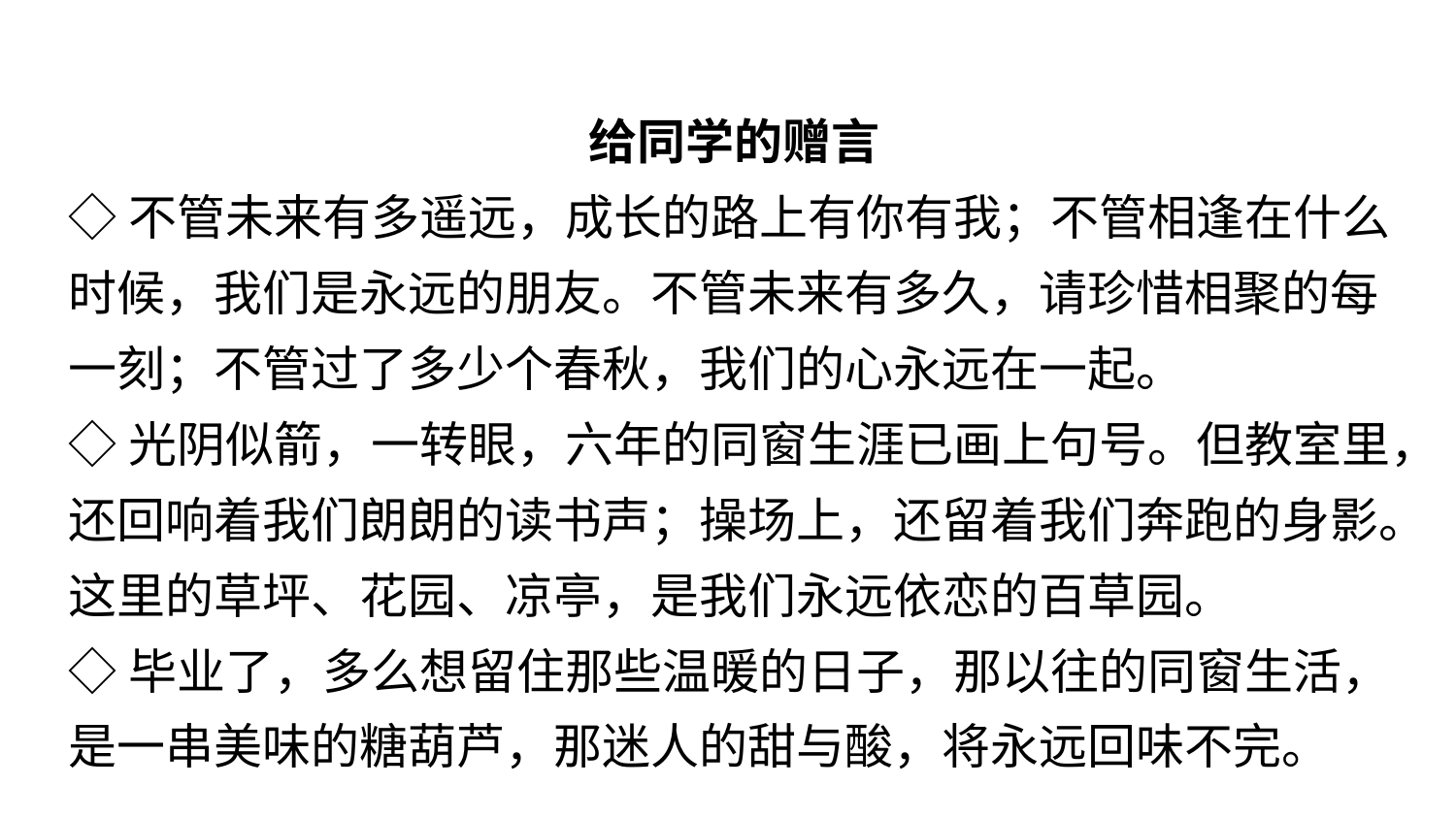

给同学的赠言
◇不管未来有多遥远，成长的路上有你有我；不管相逢在什么时候，我们是永远的朋友。不管未来有多久，请珍惜相聚的每一刻；不管过了多少个春秋，我们的心永远在一起。
◇光阴似箭，一转眼，六年的同窗生涯已画上句号。但教室里，还回响着我们朗朗的读书声；操场上，还留着我们奔跑的身影。这里的草坪、花园、凉亭，是我们永远依恋的百草园。
◇毕业了，多么想留住那些温暖的日子，那以往的同窗生活，是一串美味的糖葫芦，那迷人的甜与酸，将永远回味不完。